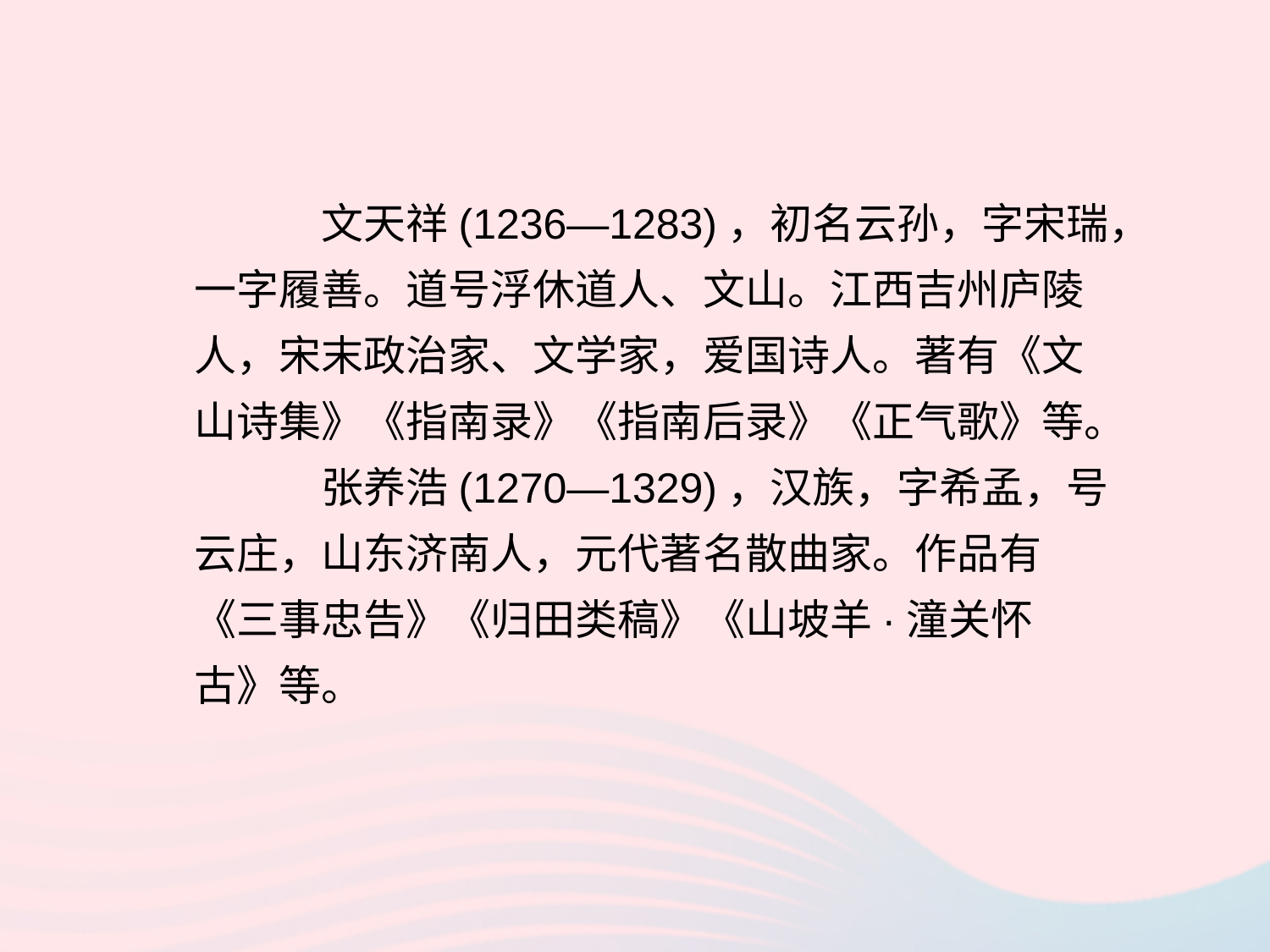

文天祥(1236—1283)，初名云孙，字宋瑞，一字履善。道号浮休道人、文山。江西吉州庐陵人，宋末政治家、文学家，爱国诗人。著有《文山诗集》《指南录》《指南后录》《正气歌》等。
	张养浩(1270—1329)，汉族，字希孟，号云庄，山东济南人，元代著名散曲家。作品有《三事忠告》《归田类稿》《山坡羊·潼关怀古》等。